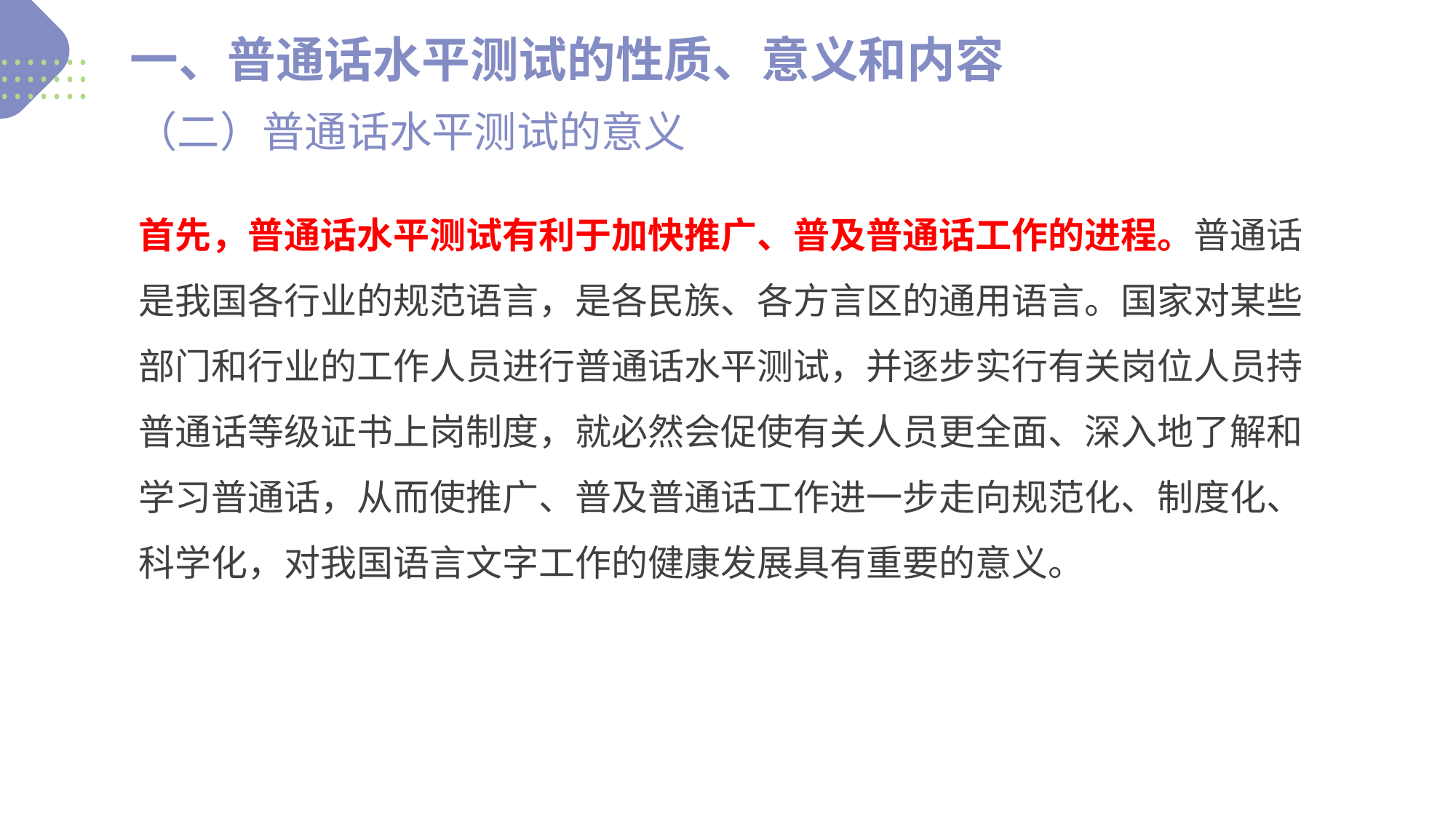

一、普通话水平测试的性质、意义和内容

（二）普通话水平测试的意义
首先，普通话水平测试有利于加快推广、普及普通话工作的进程。普通话是我国各行业的规范语言，是各民族、各方言区的通用语言。国家对某些部门和行业的工作人员进行普通话水平测试，并逐步实行有关岗位人员持普通话等级证书上岗制度，就必然会促使有关人员更全面、深入地了解和学习普通话，从而使推广、普及普通话工作进一步走向规范化、制度化、科学化，对我国语言文字工作的健康发展具有重要的意义。